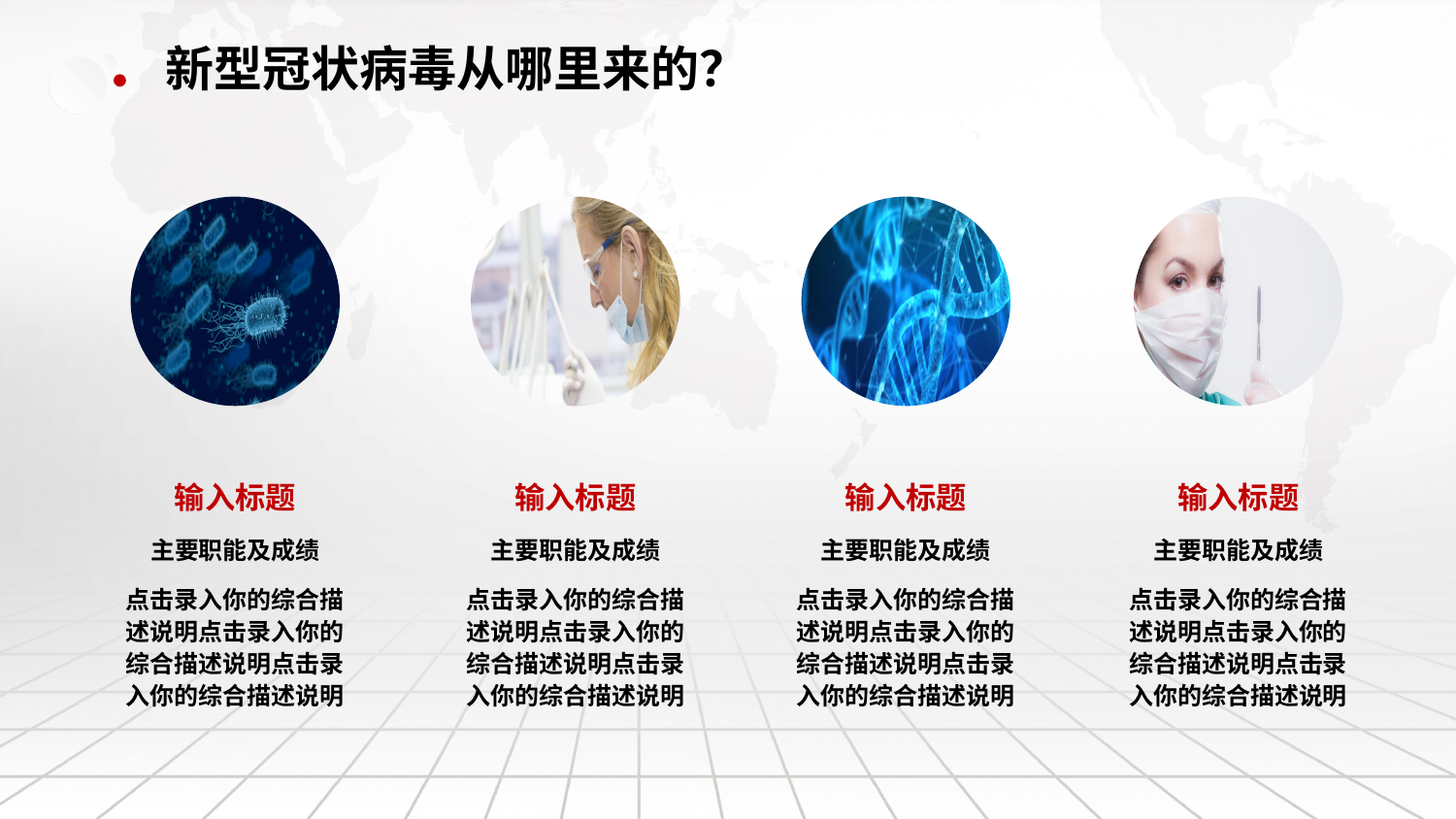

新型冠状病毒从哪里来的？

输入标题
输入标题
输入标题
输入标题
主要职能及成绩
主要职能及成绩
主要职能及成绩
主要职能及成绩
点击录入你的综合描述说明点击录入你的综合描述说明点击录入你的综合描述说明
点击录入你的综合描述说明点击录入你的综合描述说明点击录入你的综合描述说明
点击录入你的综合描述说明点击录入你的综合描述说明点击录入你的综合描述说明
点击录入你的综合描述说明点击录入你的综合描述说明点击录入你的综合描述说明